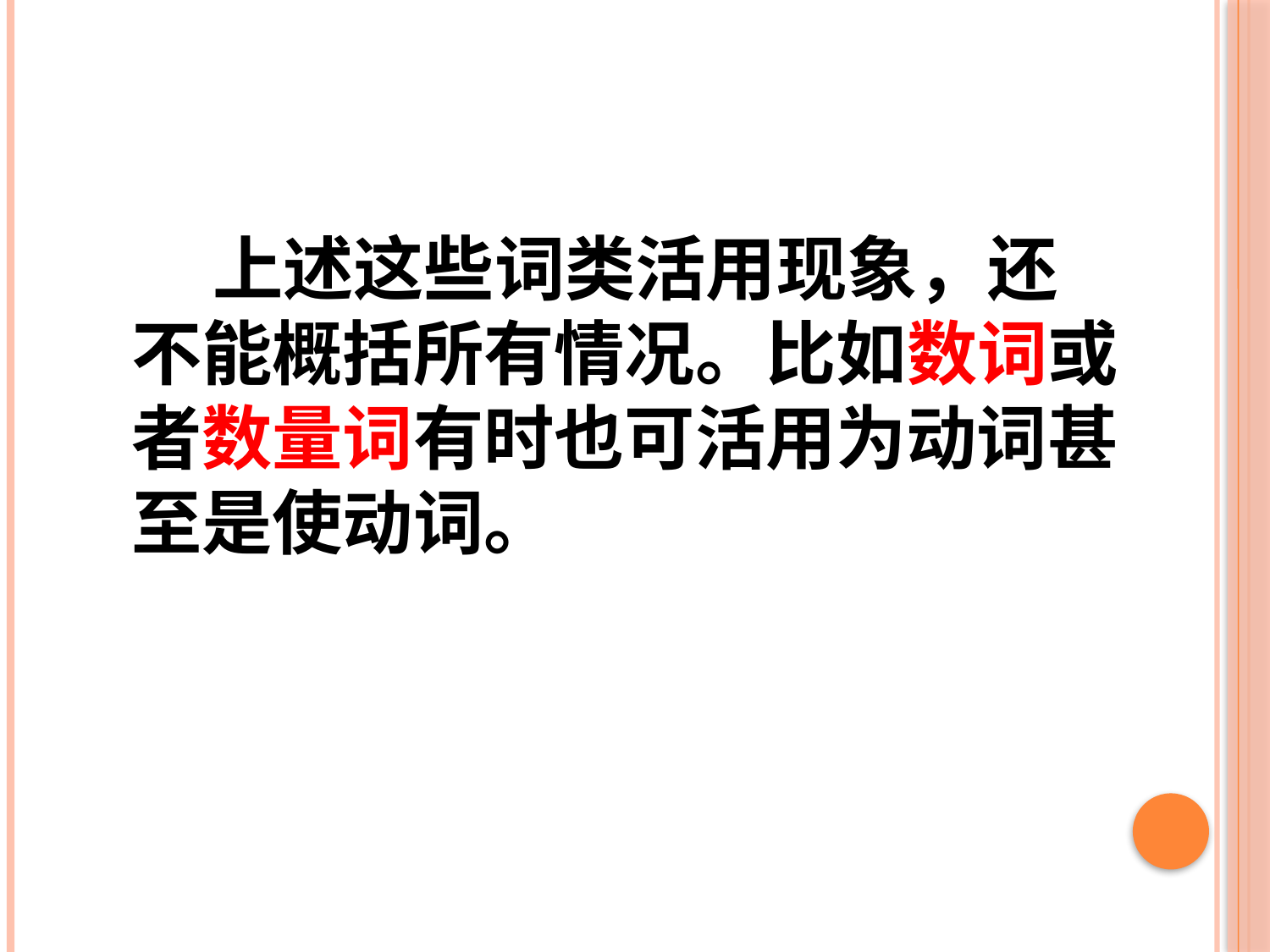

上述这些词类活用现象，还不能概括所有情况。比如数词或者数量词有时也可活用为动词甚至是使动词。